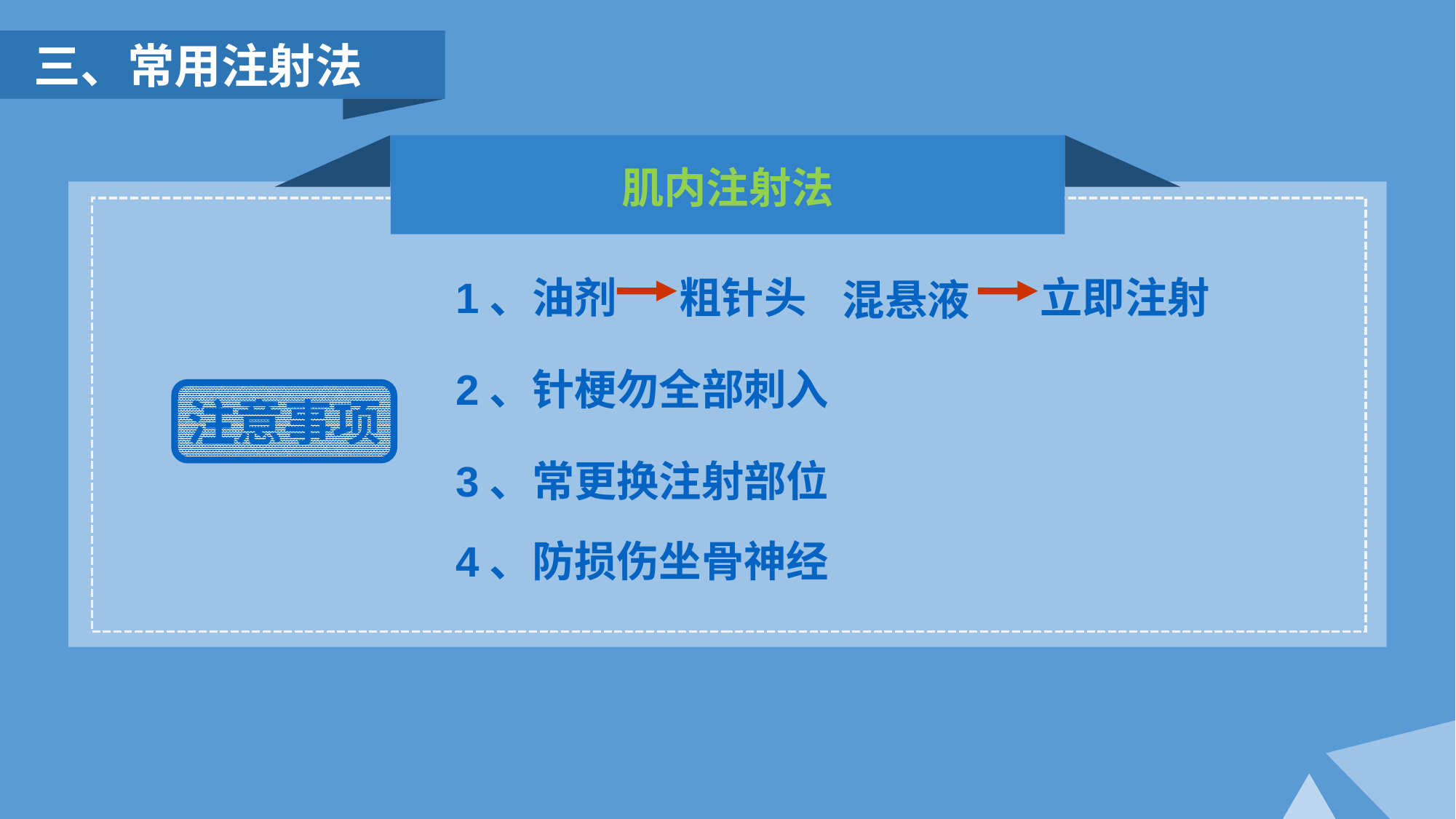

三、常用注射法

肌内注射法

1、油剂
粗针头
立即注射
混悬液

2、针梗勿全部刺入
注意事项
3、常更换注射部位
4、防损伤坐骨神经